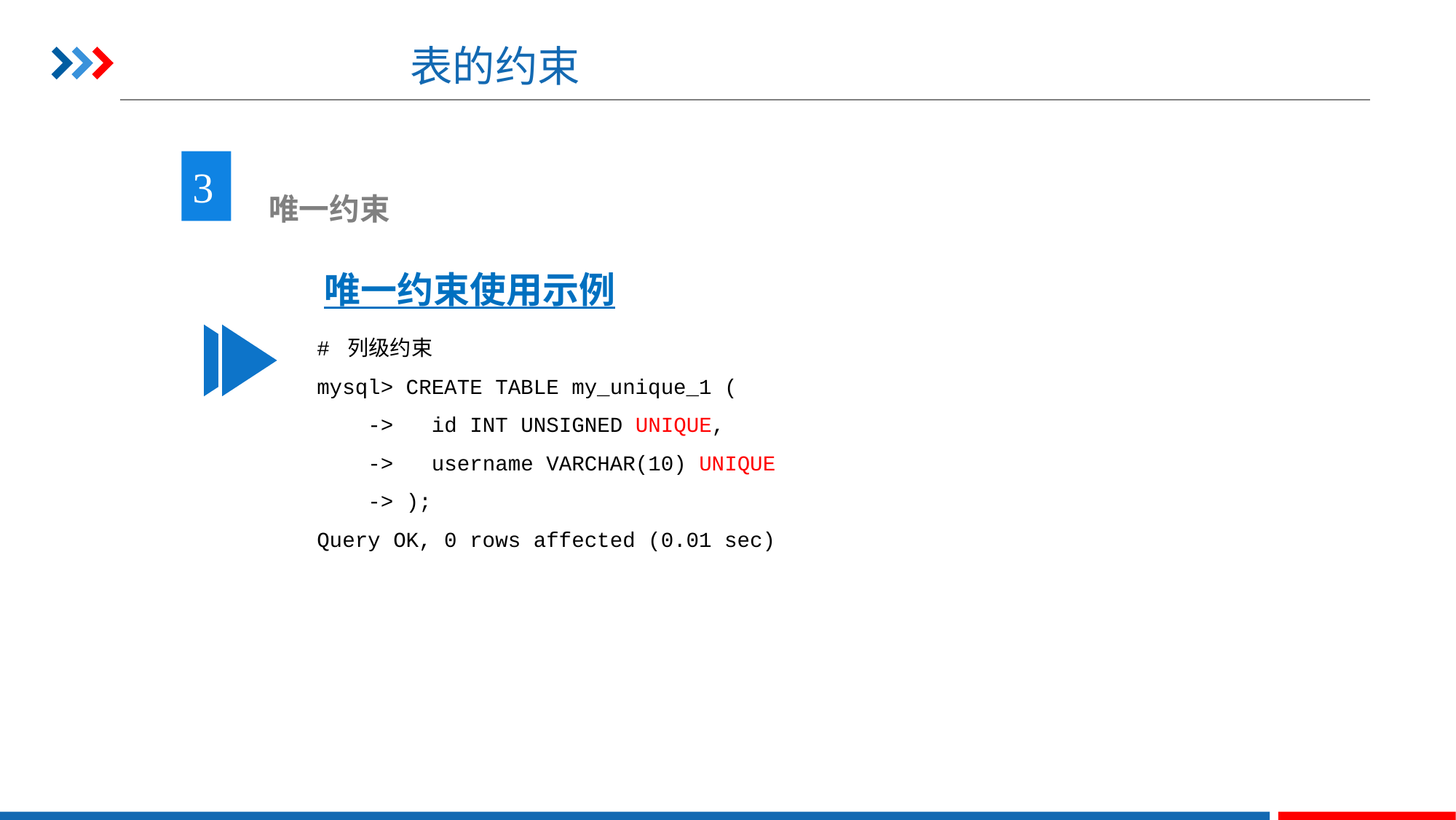

# 表的约束

3
  唯一约束
唯一约束使用示例
# 列级约束
mysql> CREATE TABLE my_unique_1 (
    ->   id INT UNSIGNED UNIQUE,
    ->   username VARCHAR(10) UNIQUE
    -> );
Query OK, 0 rows affected (0.01 sec)